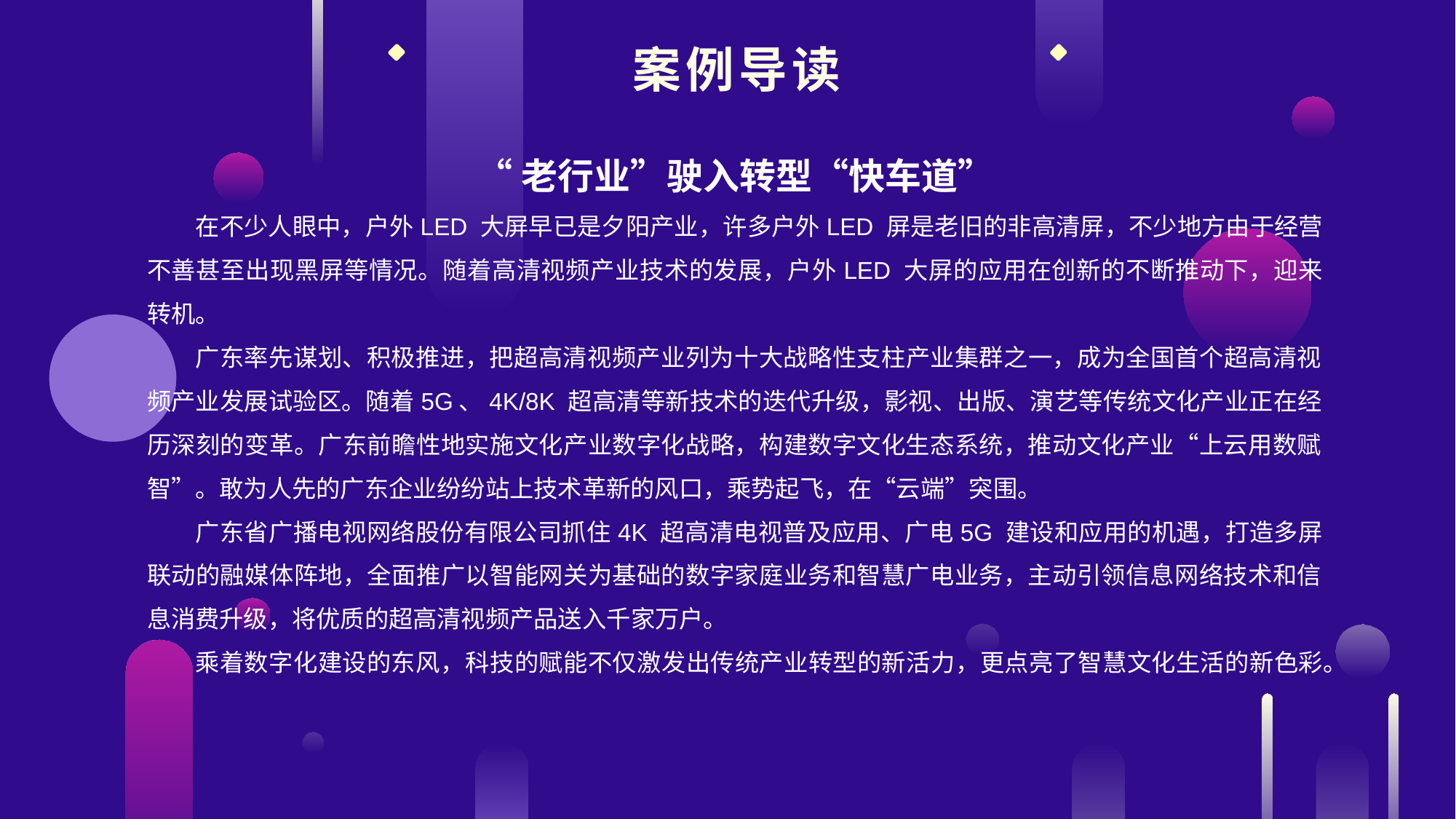

案例导读

“老行业”驶入转型“快车道”
在不少人眼中，户外LED 大屏早已是夕阳产业，许多户外LED 屏是老旧的非高清屏，不少地方由于经营不善甚至出现黑屏等情况。随着高清视频产业技术的发展，户外LED 大屏的应用在创新的不断推动下，迎来转机。
广东率先谋划、积极推进，把超高清视频产业列为十大战略性支柱产业集群之一，成为全国首个超高清视频产业发展试验区。随着5G、4K/8K 超高清等新技术的迭代升级，影视、出版、演艺等传统文化产业正在经历深刻的变革。广东前瞻性地实施文化产业数字化战略，构建数字文化生态系统，推动文化产业“上云用数赋智”。敢为人先的广东企业纷纷站上技术革新的风口，乘势起飞，在“云端”突围。
广东省广播电视网络股份有限公司抓住4K 超高清电视普及应用、广电5G 建设和应用的机遇，打造多屏联动的融媒体阵地，全面推广以智能网关为基础的数字家庭业务和智慧广电业务，主动引领信息网络技术和信息消费升级，将优质的超高清视频产品送入千家万户。
乘着数字化建设的东风，科技的赋能不仅激发出传统产业转型的新活力，更点亮了智慧文化生活的新色彩。